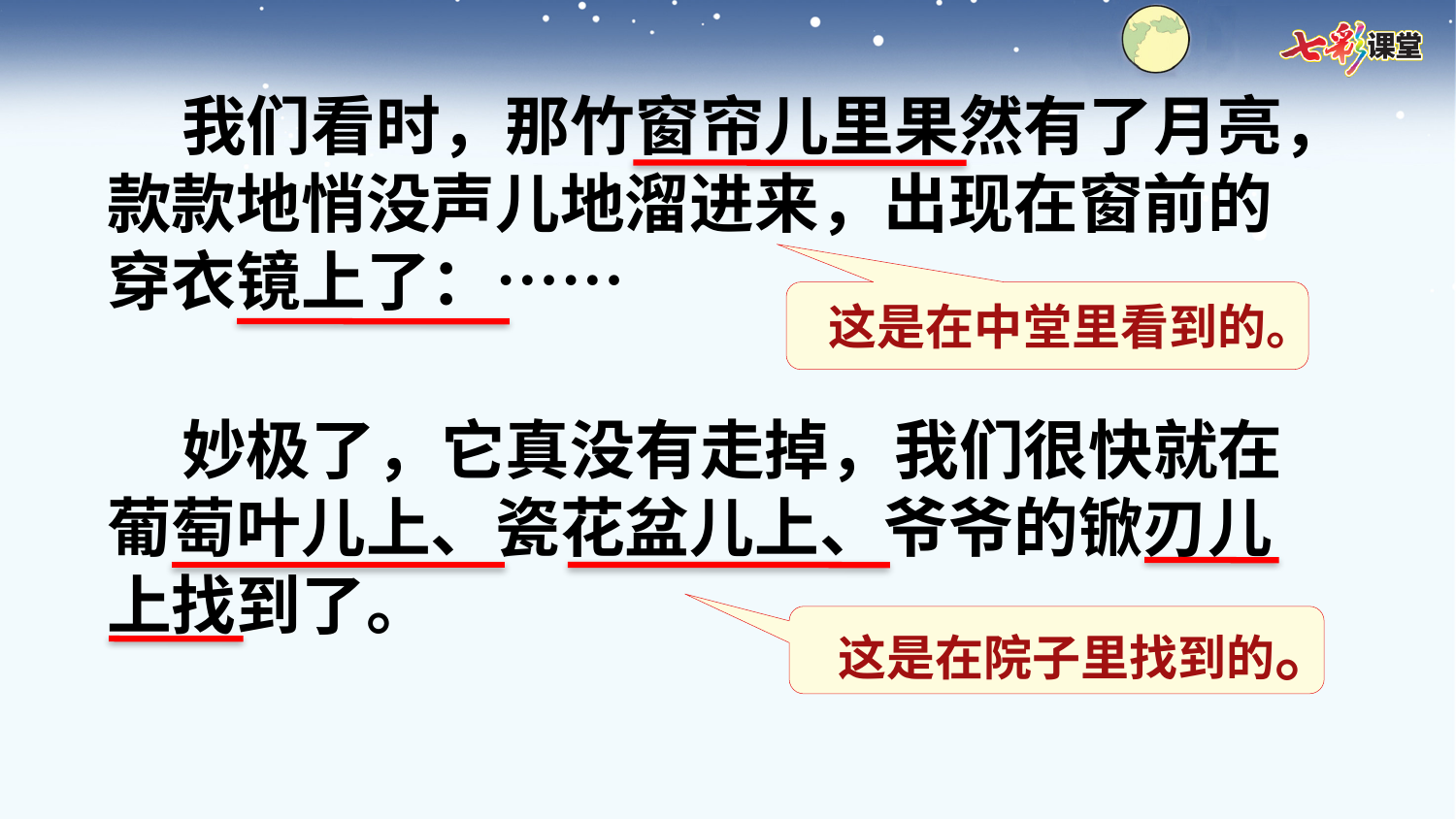

我们看时，那竹窗帘儿里果然有了月亮，款款地悄没声儿地溜进来，出现在窗前的穿衣镜上了：……
这是在中堂里看到的。
    妙极了，它真没有走掉，我们很快就在葡萄叶儿上、瓷花盆儿上、爷爷的锨刃儿上找到了。
这是在院子里找到的。